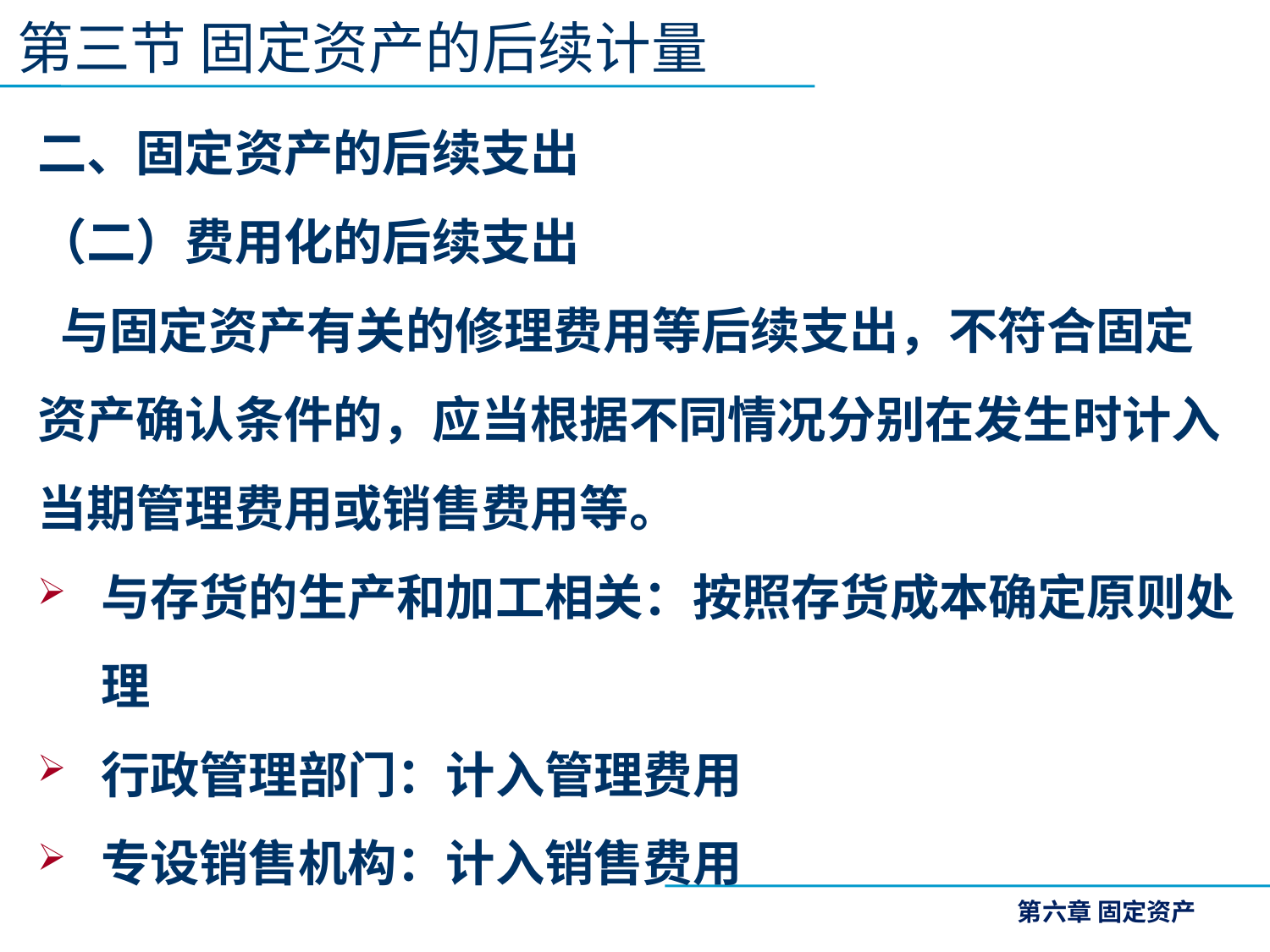

第三节 固定资产的后续计量
二、固定资产的后续支出
（二）费用化的后续支出
 与固定资产有关的修理费用等后续支出，不符合固定资产确认条件的，应当根据不同情况分别在发生时计入当期管理费用或销售费用等。
与存货的生产和加工相关：按照存货成本确定原则处理
行政管理部门：计入管理费用
专设销售机构：计入销售费用